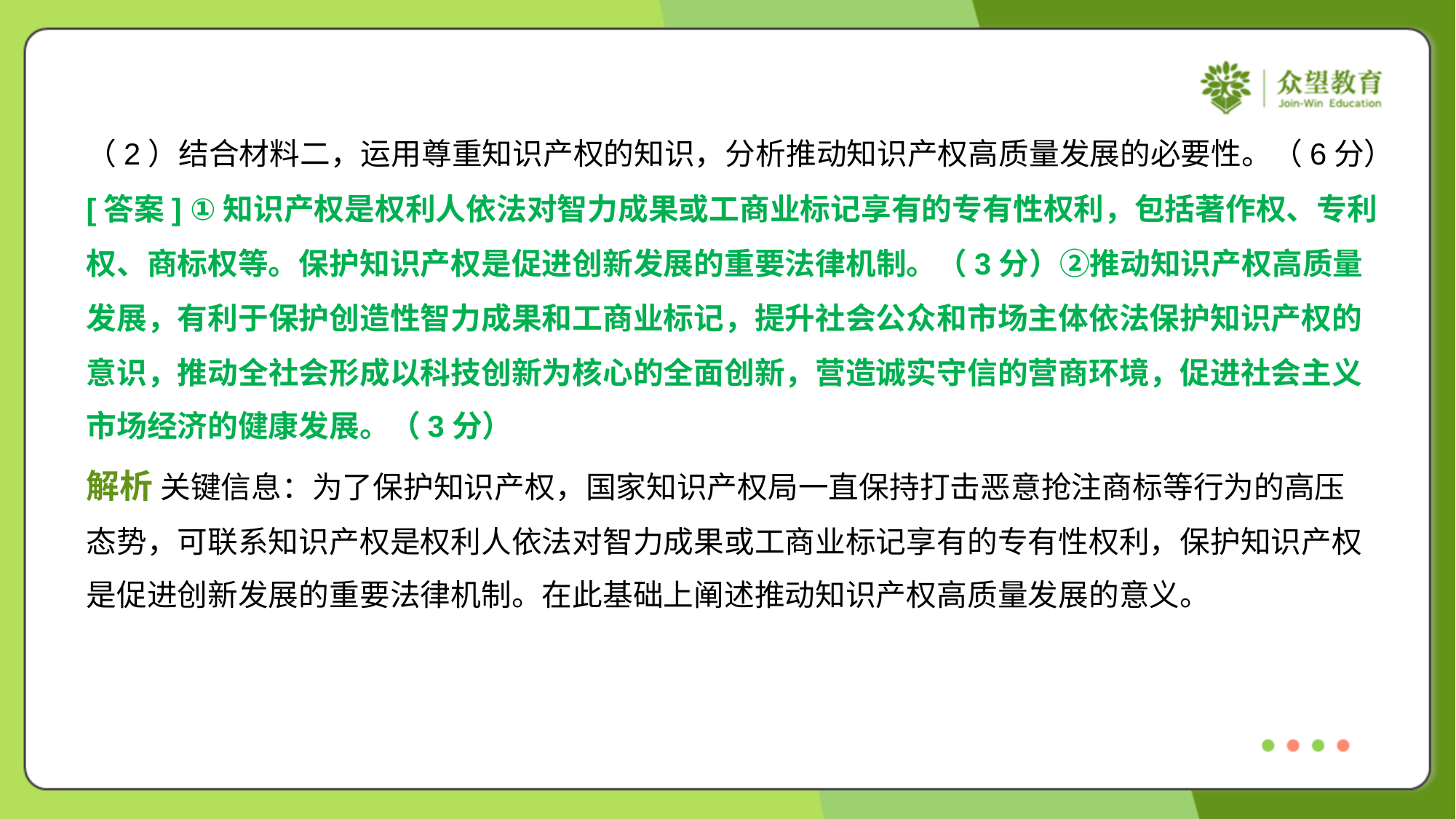

（2）结合材料二，运用尊重知识产权的知识，分析推动知识产权高质量发展的必要性。（6分）
[答案] ①知识产权是权利人依法对智力成果或工商业标记享有的专有性权利，包括著作权、专利
权、商标权等。保护知识产权是促进创新发展的重要法律机制。（3分）②推动知识产权高质量
发展，有利于保护创造性智力成果和工商业标记，提升社会公众和市场主体依法保护知识产权的
意识，推动全社会形成以科技创新为核心的全面创新，营造诚实守信的营商环境，促进社会主义
市场经济的健康发展。（3分）
解析 关键信息：为了保护知识产权，国家知识产权局一直保持打击恶意抢注商标等行为的高压
态势，可联系知识产权是权利人依法对智力成果或工商业标记享有的专有性权利，保护知识产权
是促进创新发展的重要法律机制。在此基础上阐述推动知识产权高质量发展的意义。